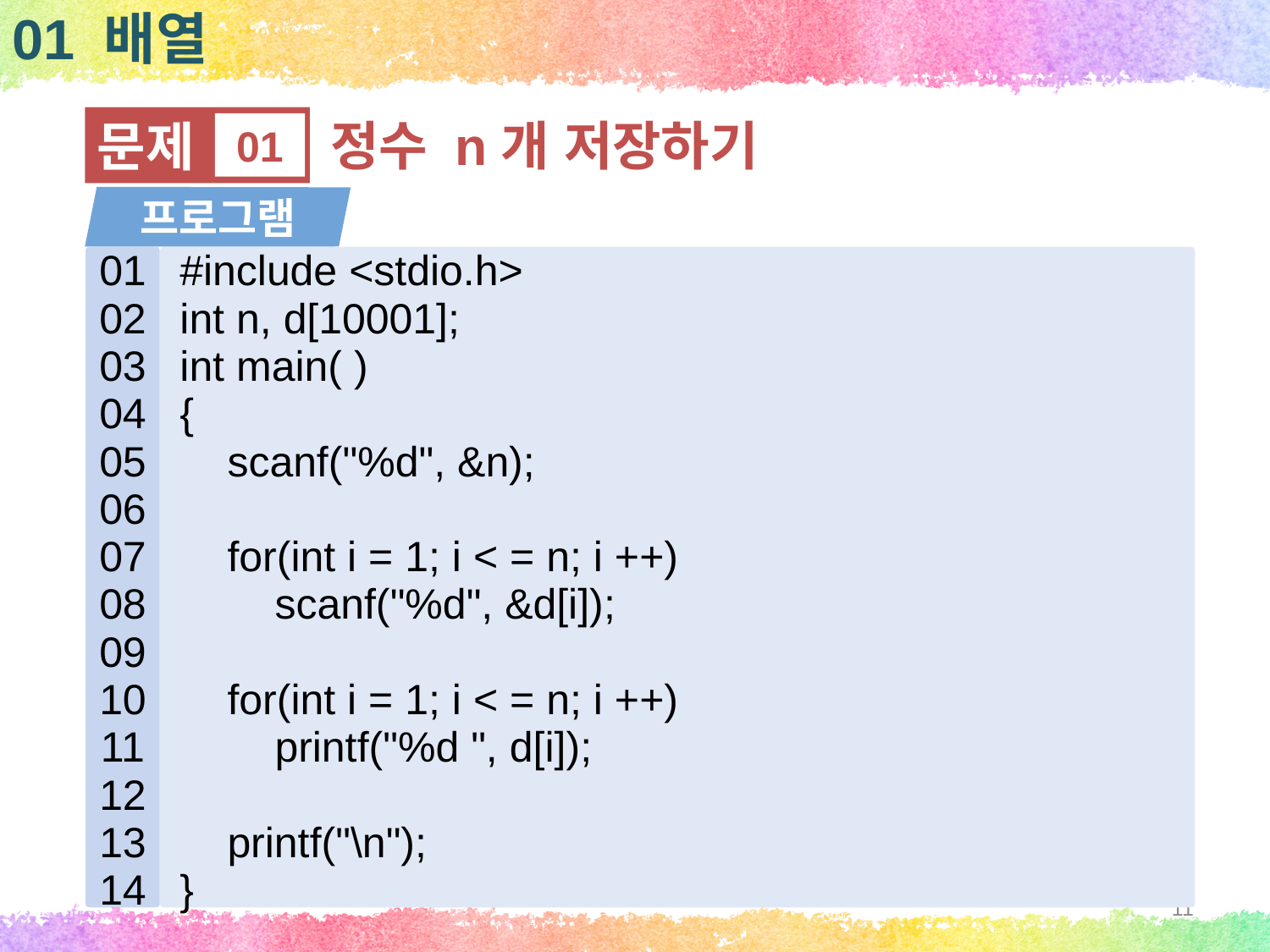

01 배열
문제
01
정수 n개 저장하기
프로그램
01
02
03
04
05
06
07
08
09
10
11
12
13
14
#include <stdio.h>
int n, d[10001];
int main( )
{
    scanf("%d", &n);

    for(int i = 1; i < = n; i ++)
        scanf("%d", &d[i]);

    for(int i = 1; i < = n; i ++)
        printf("%d ", d[i]);

    printf("\n");
}
11